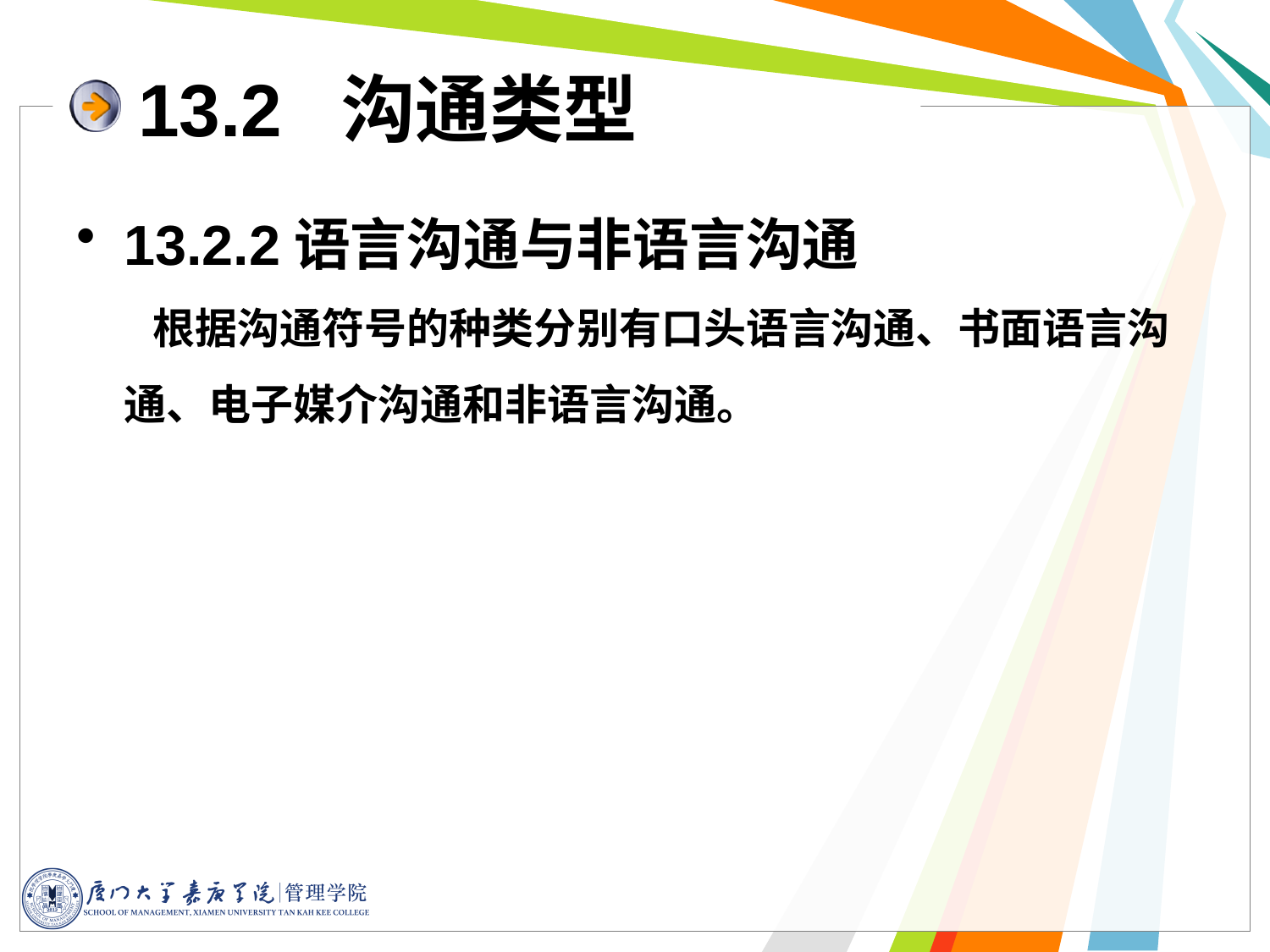

# 13.2  沟通类型
13.2.2语言沟通与非语言沟通
       根据沟通符号的种类分别有口头语言沟通、书面语言沟通、电子媒介沟通和非语言沟通。